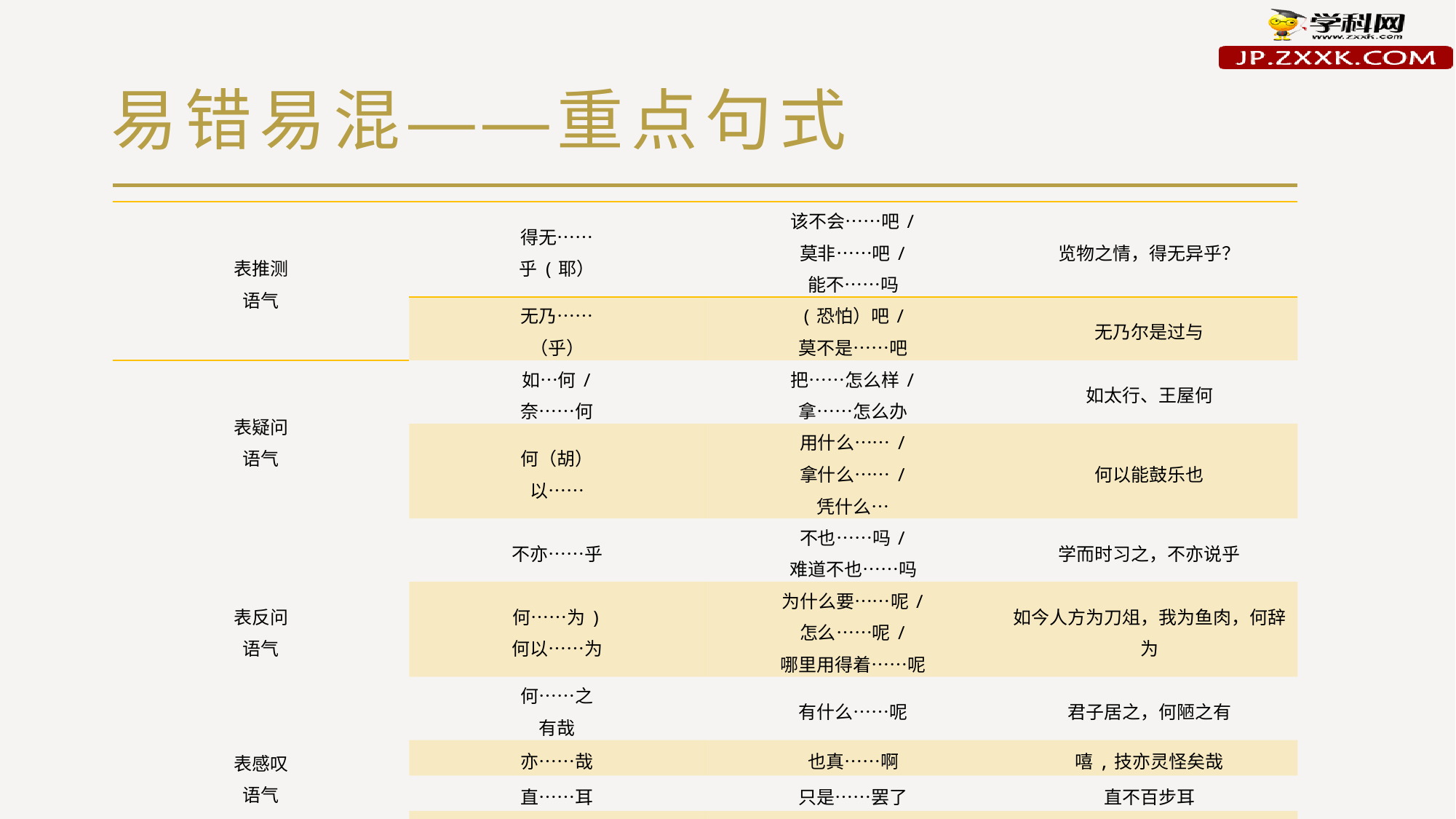

# 易错易混——重点句式
| 表推测 语气 | 得无…… 乎(耶） | 该不会……吧/ 莫非……吧/ 能不……吗 | 览物之情，得无异乎？ |
| --- | --- | --- | --- |
|  | 无乃…… （乎） | (恐怕）吧/ 莫不是……吧 | 无乃尔是过与 |
| 表疑问 语气 | 如…何/ 奈……何 | 把……怎么样/ 拿……怎么办 | 如太行、王屋何 |
|  | 何（胡） 以…… | 用什么……/ 拿什么……/ 凭什么… | 何以能鼓乐也 |
| 表反问 语气 | 不亦……乎 | 不也……吗/ 难道不也……吗 | 学而时习之，不亦说乎 |
|  | 何……为) 何以……为 | 为什么要……呢/ 怎么……呢/ 哪里用得着……呢 | 如今人方为刀俎，我为鱼肉，何辞为 |
|  | 何……之 有哉 | 有什么……呢 | 君子居之，何陋之有 |
| 表感叹 语气 | 亦……哉 | 也真……啊 | 嘻,技亦灵怪矣哉 |
|  | 直……耳 | 只是……罢了 | 直不百步耳 |
| 表选择 语气 | …孰与 （若)…… | 与……相比，谁 (哪一样)…· | 我孰与城北徐公美 |
|  | 与其… 孰若…… | 与其…哪如…… | 与其有誉于前，孰若无毁于其后 |